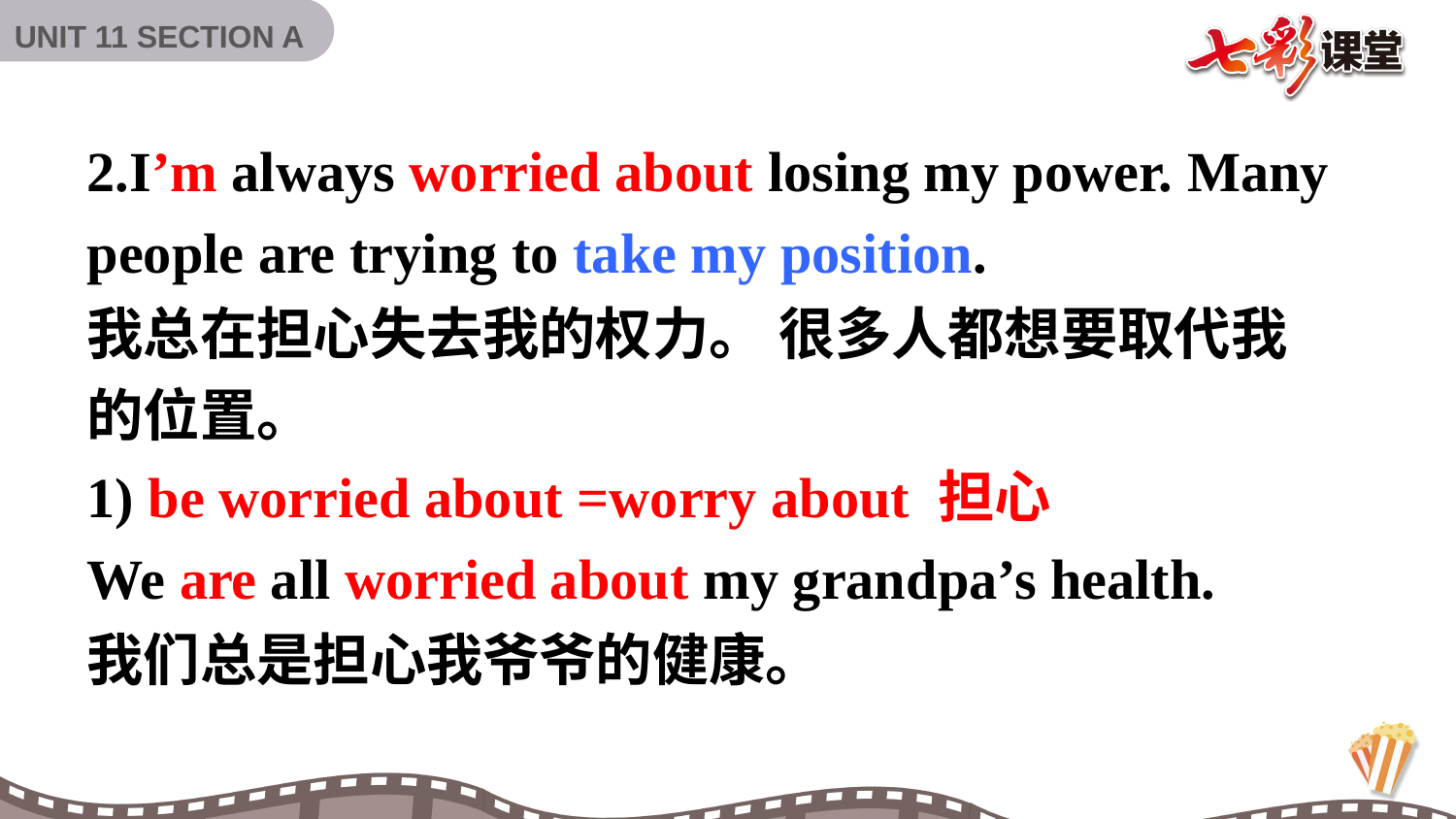

2.I’m always worried about losing my power. Many
people are trying to take my position.
我总在担心失去我的权力。 很多人都想要取代我
的位置。
1) be worried about =worry about 担心
We are all worried about my grandpa’s health.
我们总是担心我爷爷的健康。